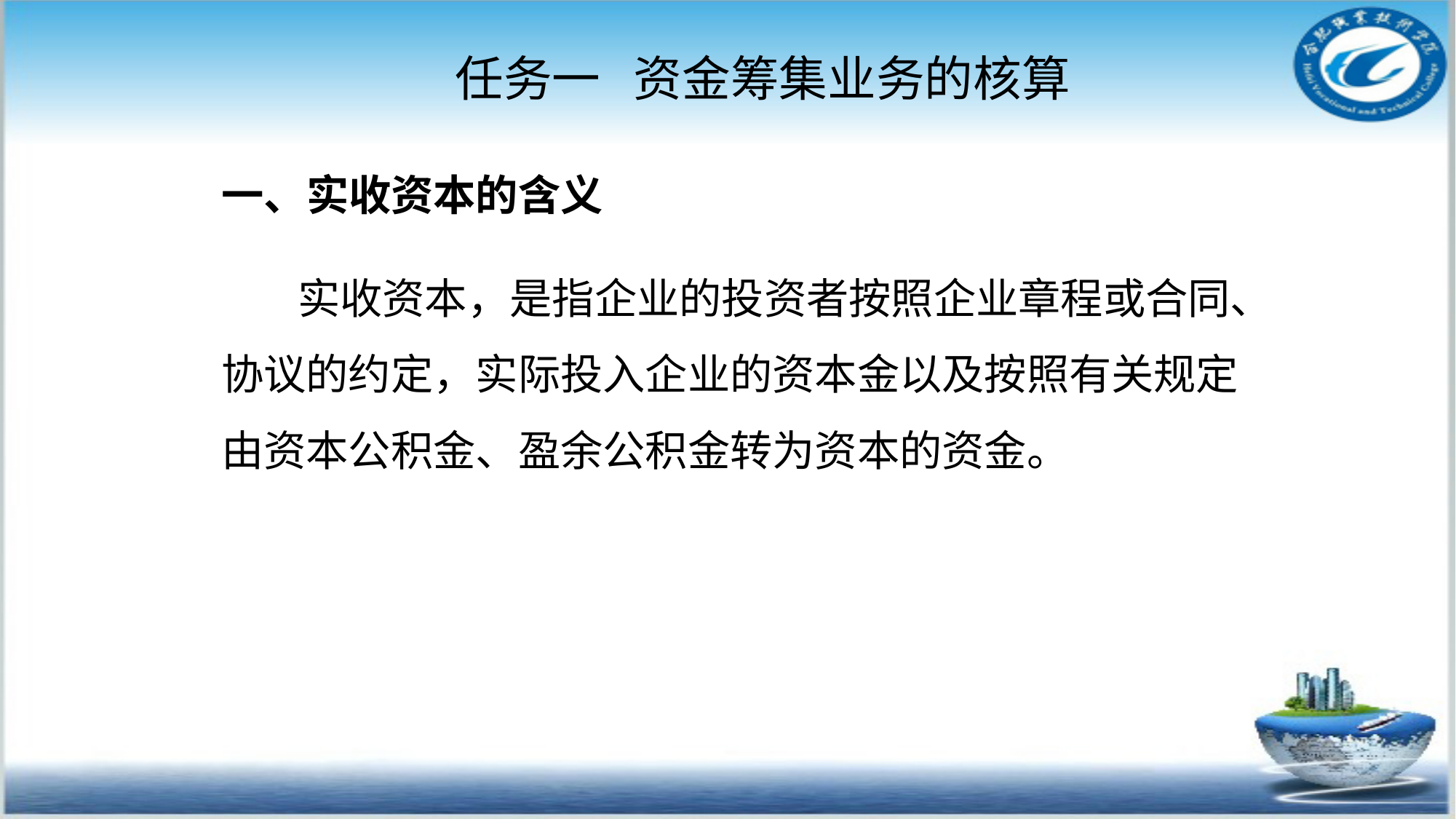

任务一   资金筹集业务的核算
一、实收资本的含义
       实收资本，是指企业的投资者按照企业章程或合同、协议的约定，实际投入企业的资本金以及按照有关规定由资本公积金、盈余公积金转为资本的资金。